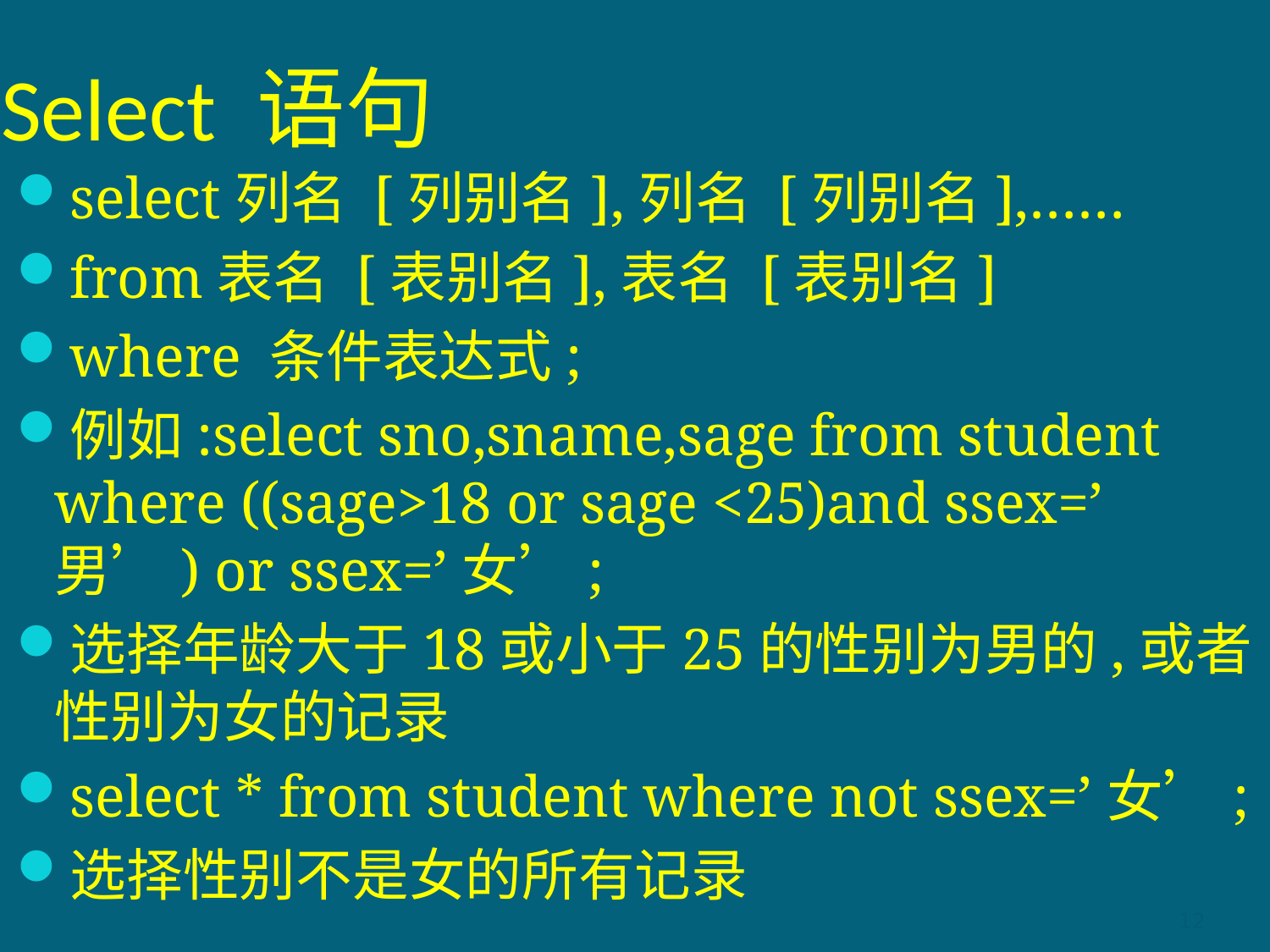

# Select 语句
select列名 [列别名],列名 [列别名],……
from表名 [表别名],表名 [表别名]
where 条件表达式;
例如:select sno,sname,sage from student where ((sage>18 or sage <25)and ssex=’男’) or ssex=’女’;
选择年龄大于18或小于25的性别为男的,或者性别为女的记录
select * from student where not ssex=’女’;
选择性别不是女的所有记录
12